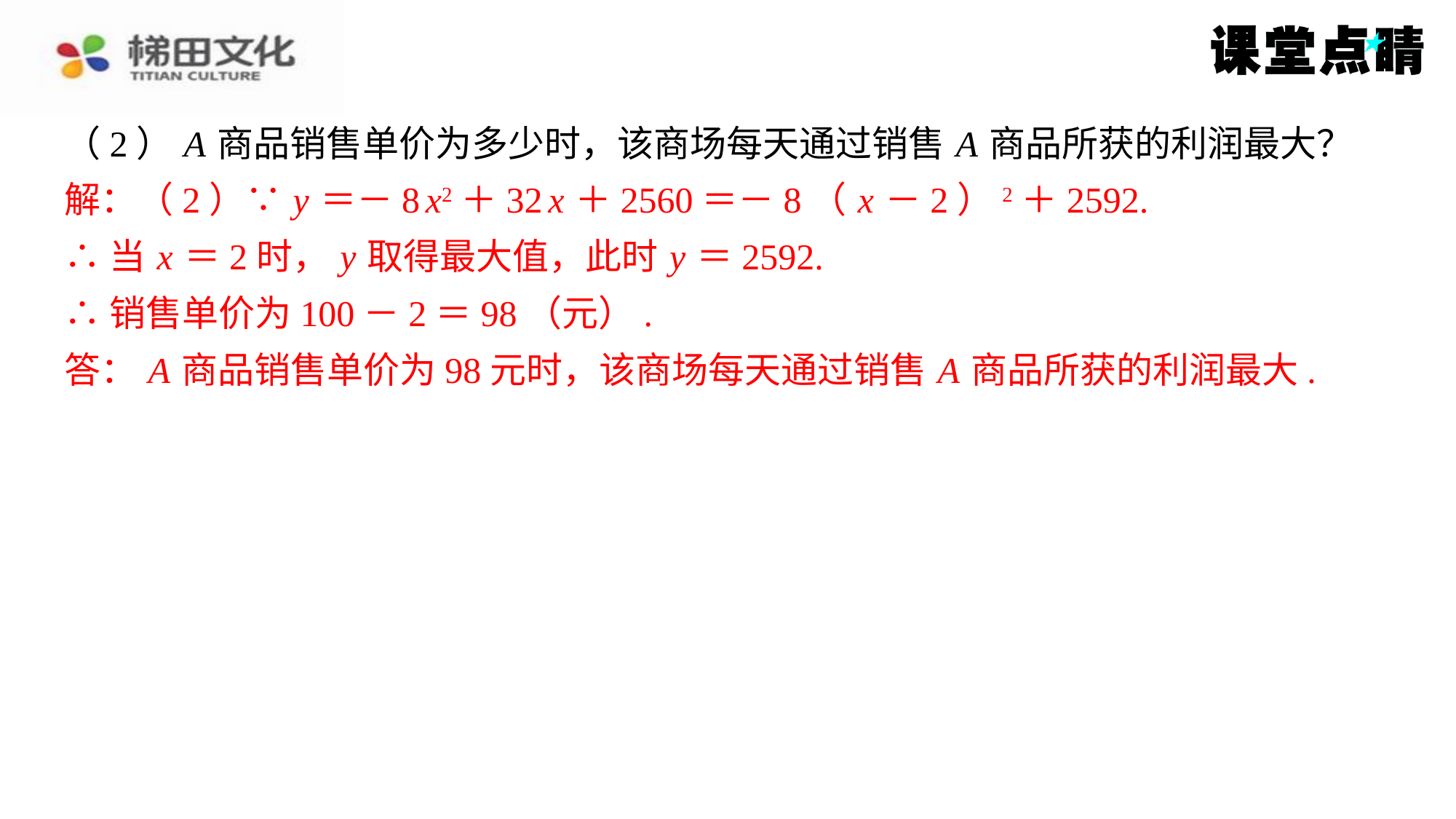

（2） A 商品销售单价为多少时，该商场每天通过销售 A 商品所获的利润最大？
解：（2）∵ y ＝－8 x2＋32 x ＋2560＝－8（ x －2）2＋2592.
∴当 x ＝2时， y 取得最大值，此时 y ＝2592.
∴销售单价为100－2＝98（元）.
答： A 商品销售单价为98元时，该商场每天通过销售 A 商品所获的利润最大.
解：（2）∵ y ＝－8 x2＋32 x ＋2560＝－8（ x －2）2＋2592.
∴当 x ＝2时， y 取得最大值，此时 y ＝2592.
∴销售单价为100－2＝98（元）.
答： A 商品销售单价为98元时，该商场每天通过销售 A 商品所获的利润最大.